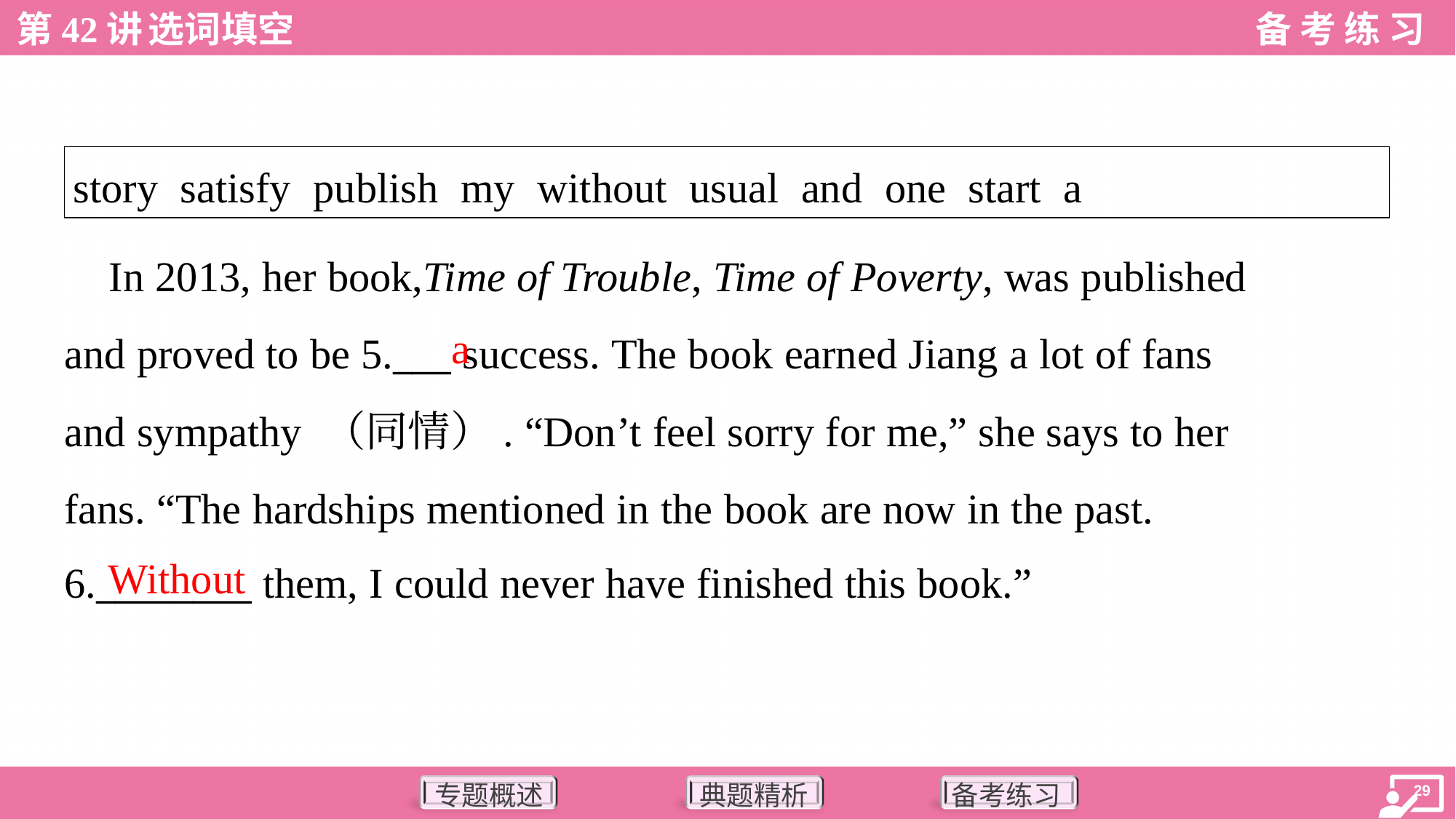

| story satisfy publish my without usual and one start a |
| --- |
    In 2013, her book,Time of Trouble, Time of Poverty, was published
and proved to be 5.___ success. The book earned Jiang a lot of fans
and sympathy （同情）. “Don’t feel sorry for me,” she says to her
fans. “The hardships mentioned in the book are now in the past.
6.________ them, I could never have finished this book.”
a
Without